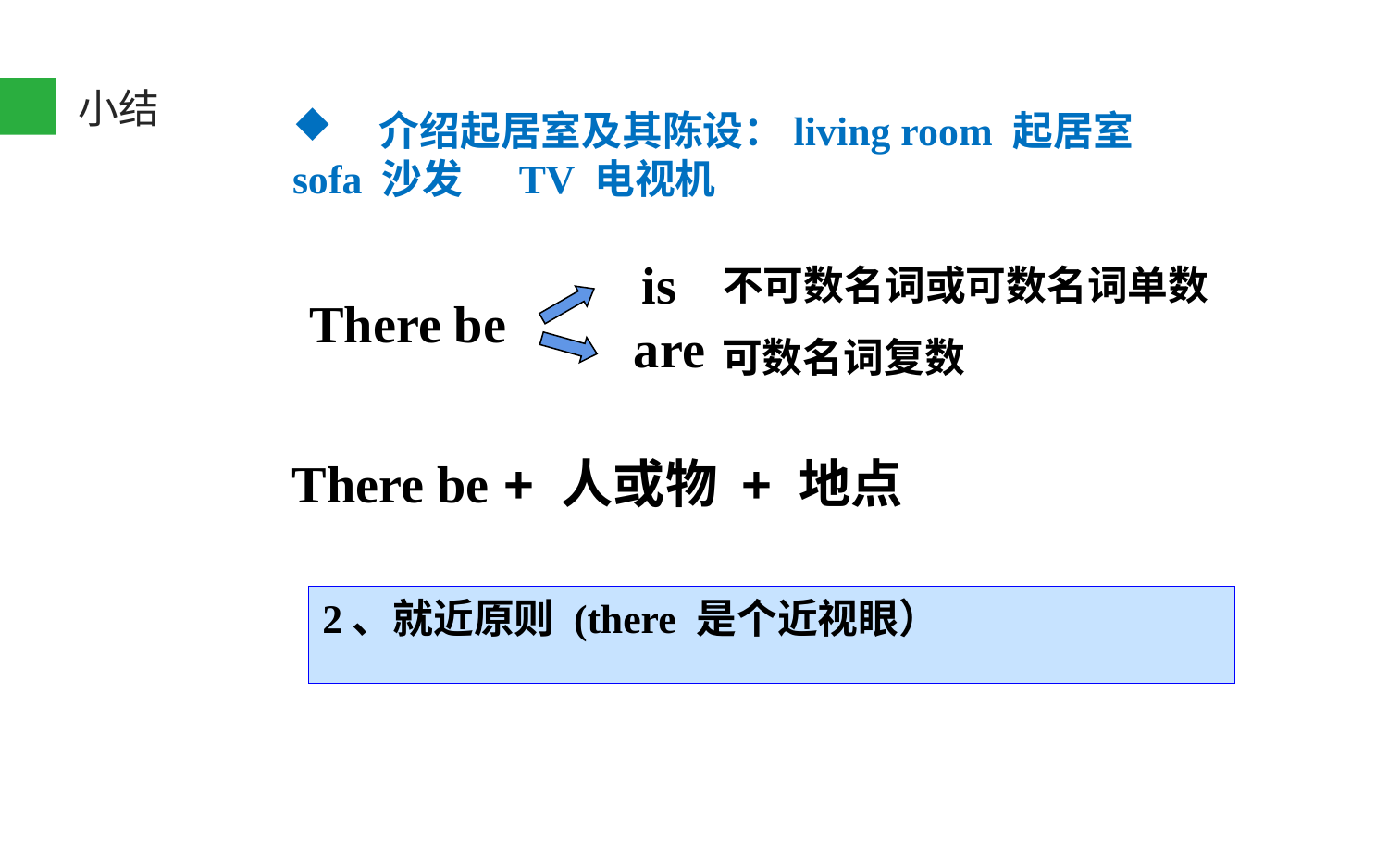

小结

介绍起居室及其陈设：living room 起居室
sofa 沙发     TV 电视机

is
不可数名词或可数名词单数
There be

are
可数名词复数

There be + 人或物 + 地点

2、就近原则 (there 是个近视眼）